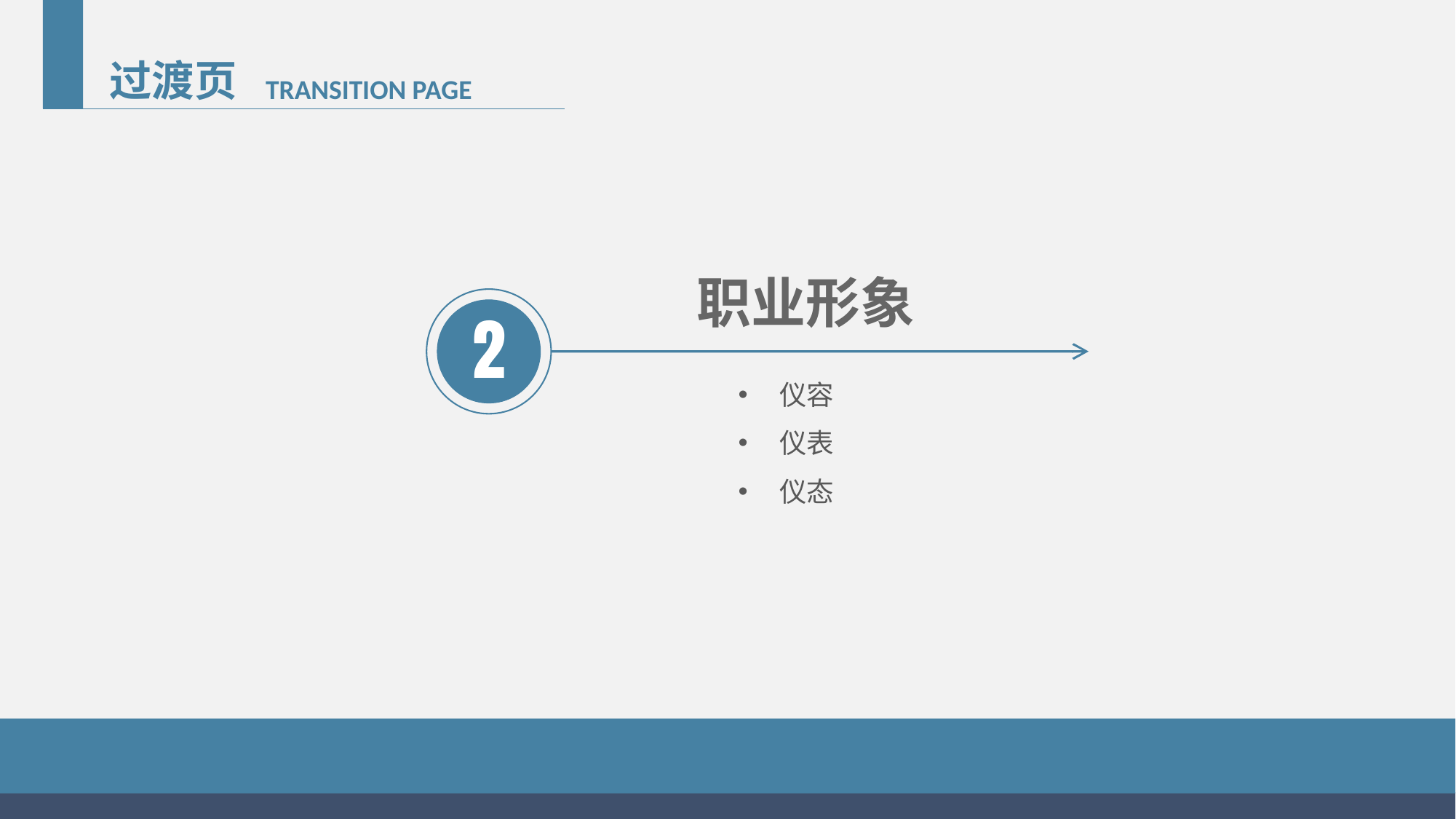

过渡页
TRANSITION PAGE
职业形象

2
仪容
仪表
仪态

—  8 —